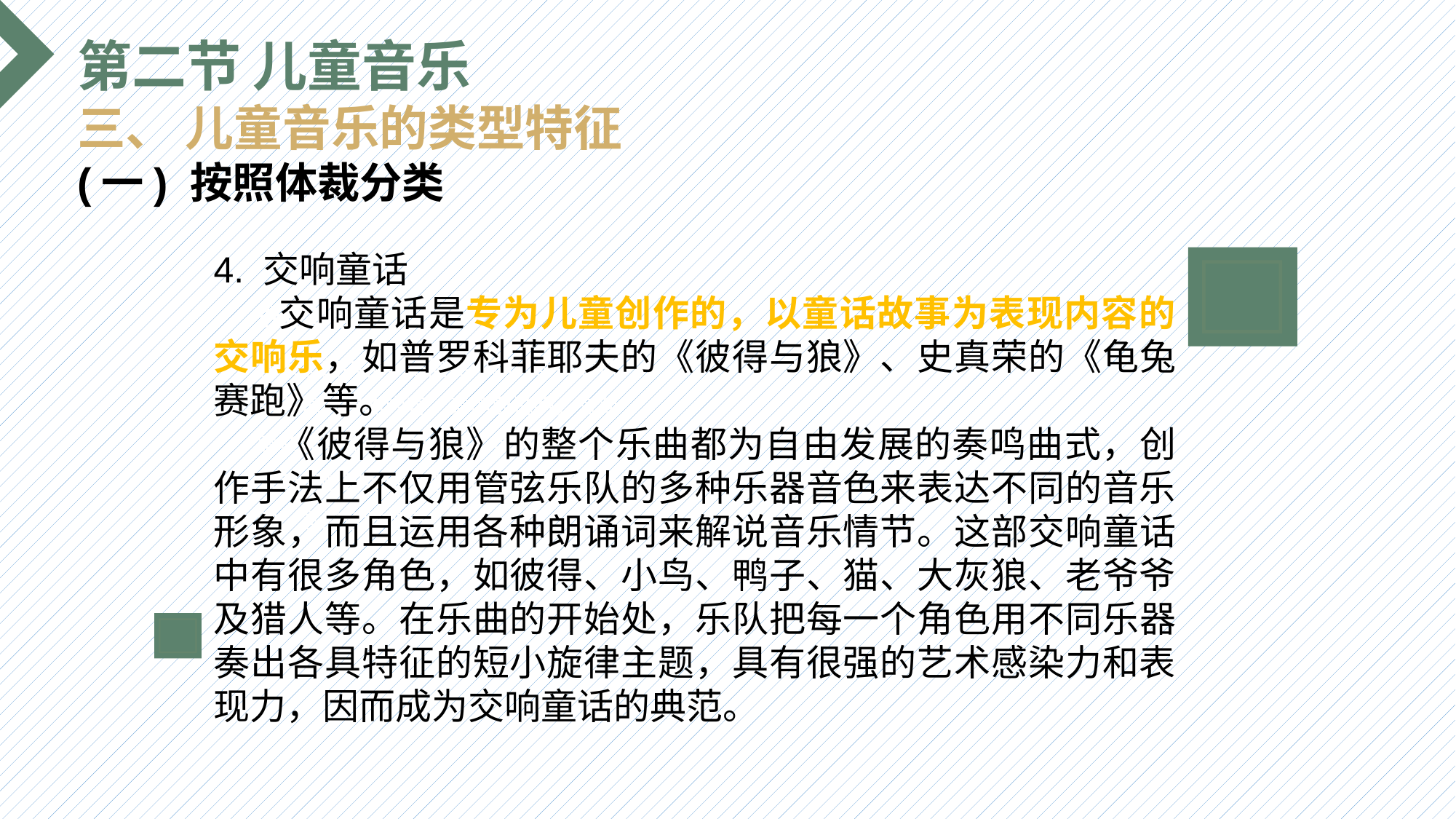

第二节 儿童音乐
三、 儿童音乐的类型特征
(一) 按照体裁分类

4. 交响童话
      交响童话是专为儿童创作的，以童话故事为表现内容的交响乐，如普罗科菲耶夫的《彼得与狼》、史真荣的《龟兔赛跑》等。
      《彼得与狼》的整个乐曲都为自由发展的奏鸣曲式，创作手法上不仅用管弦乐队的多种乐器音色来表达不同的音乐形象，而且运用各种朗诵词来解说音乐情节。这部交响童话中有很多角色，如彼得、小鸟、鸭子、猫、大灰狼、老爷爷及猎人等。在乐曲的开始处，乐队把每一个角色用不同乐器奏出各具特征的短小旋律主题，具有很强的艺术感染力和表现力，因而成为交响童话的典范。

选题背景
输入您的内容，请简要说明，言简意赅即可输入您的内容，请简要说明，言简意赅即可输入您的内容，请简要说明，言简意赅即可输入您的内容，请简要说明，言简意赅即可